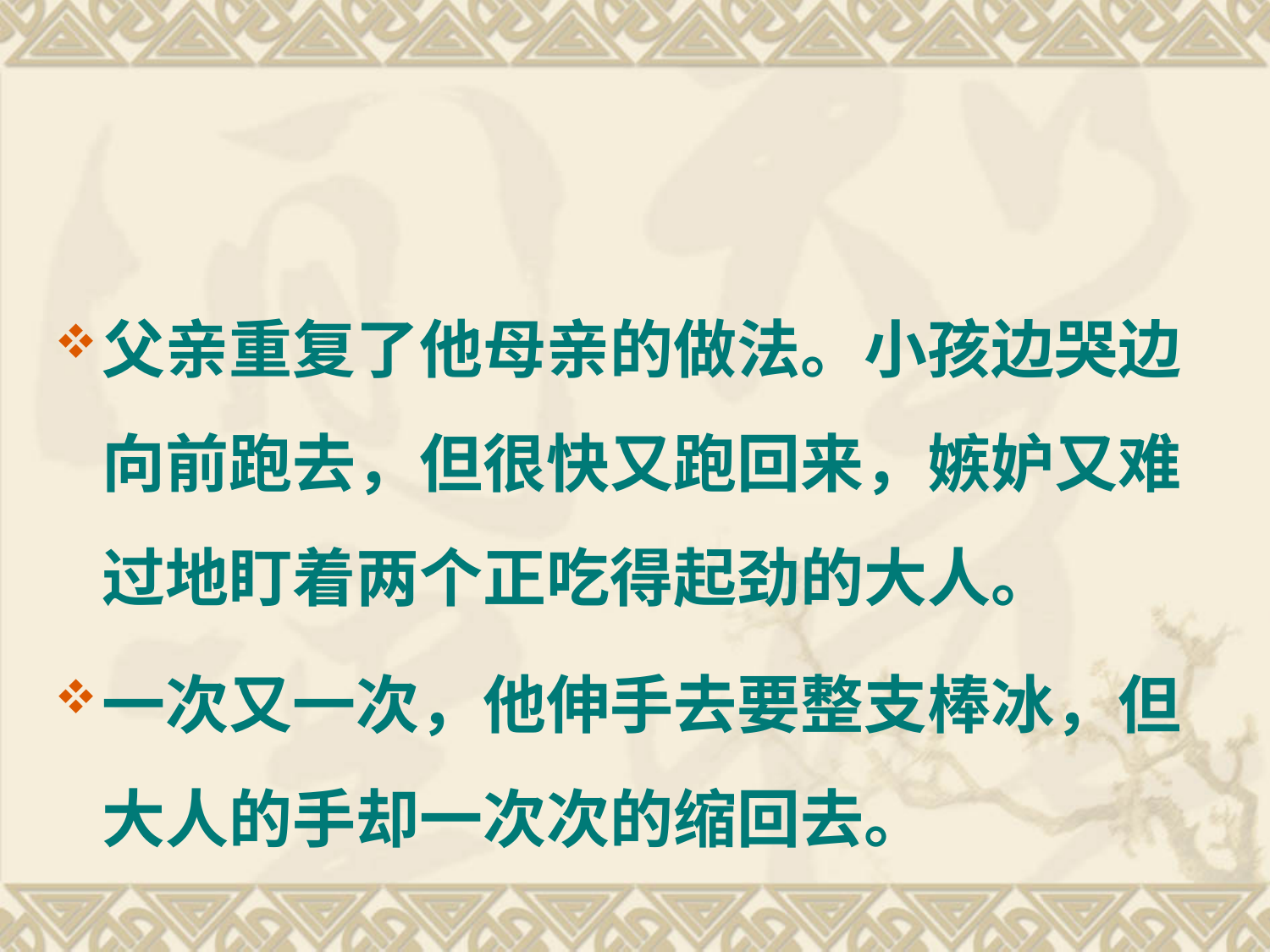

#
父亲重复了他母亲的做法。小孩边哭边向前跑去，但很快又跑回来，嫉妒又难过地盯着两个正吃得起劲的大人。
一次又一次，他伸手去要整支棒冰，但大人的手却一次次的缩回去。